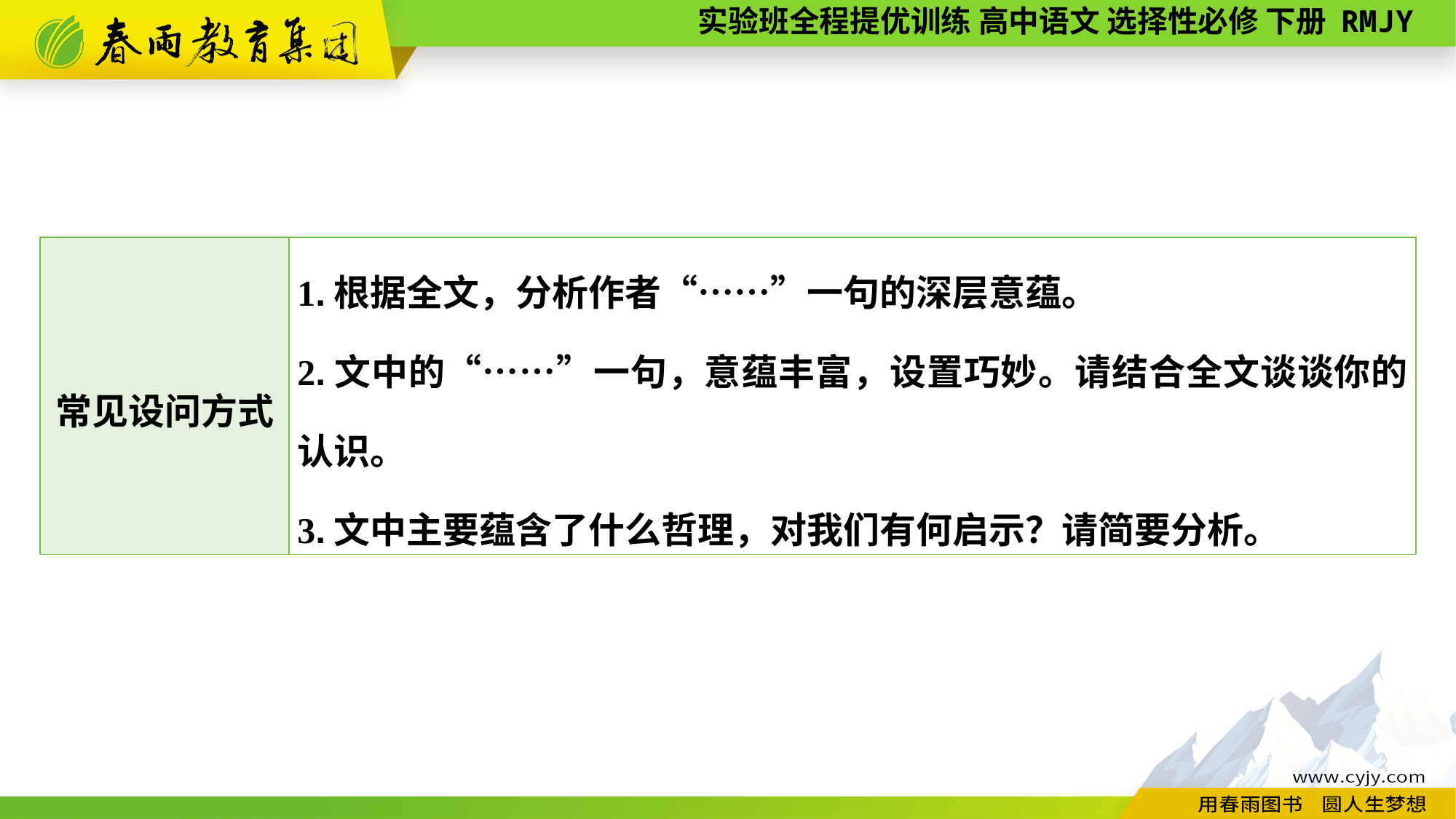

| 常见设问方式 | 1.根据全文，分析作者“……”一句的深层意蕴。 2.文中的“……”一句，意蕴丰富，设置巧妙。请结合全文谈谈你的认识。 3.文中主要蕴含了什么哲理，对我们有何启示？请简要分析。 |
| --- | --- |